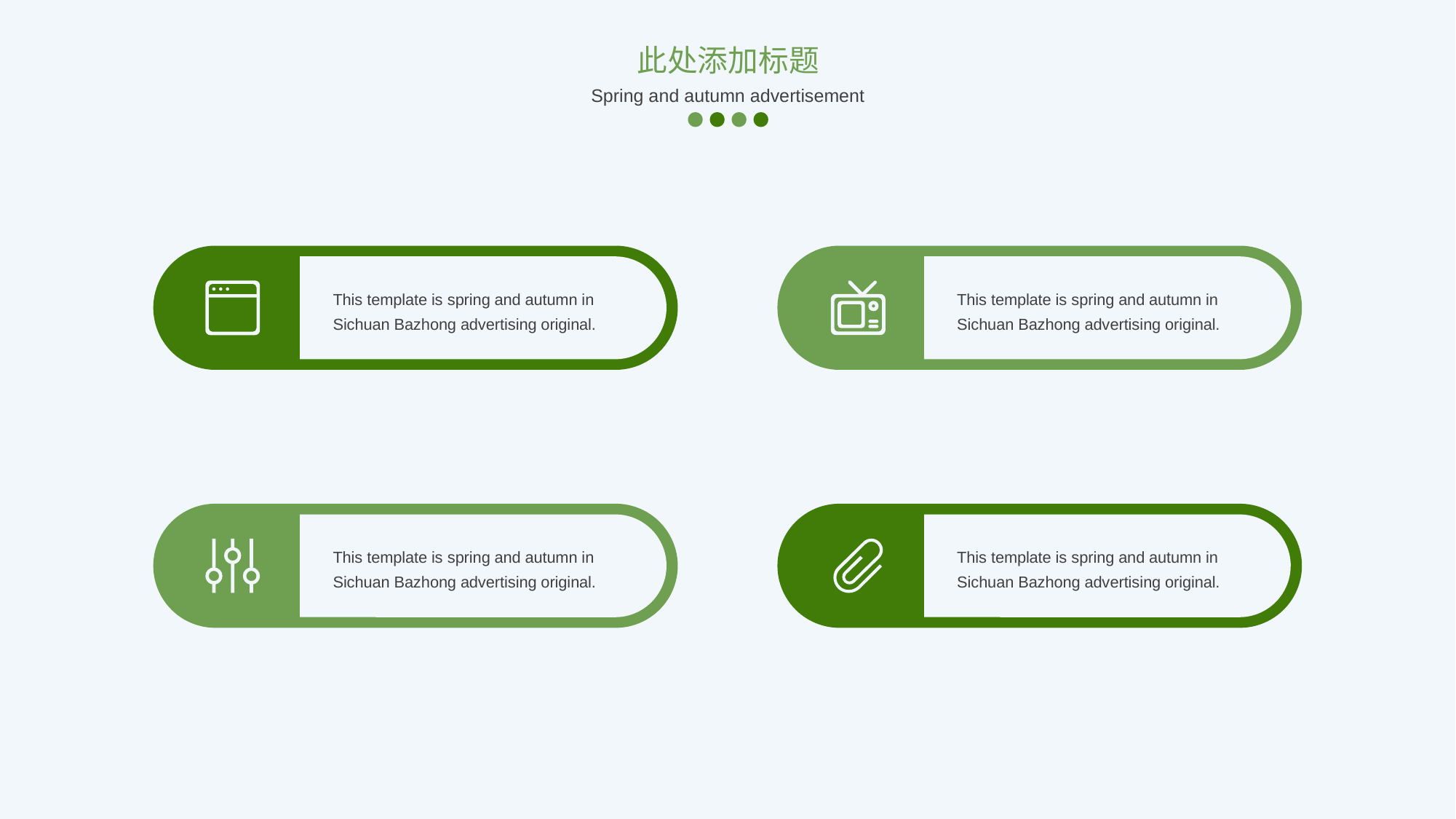

此处添加标题
Spring and autumn advertisement

This template is spring and autumn in Sichuan Bazhong advertising original.
This template is spring and autumn in Sichuan Bazhong advertising original.

This template is spring and autumn in Sichuan Bazhong advertising original.
This template is spring and autumn in Sichuan Bazhong advertising original.